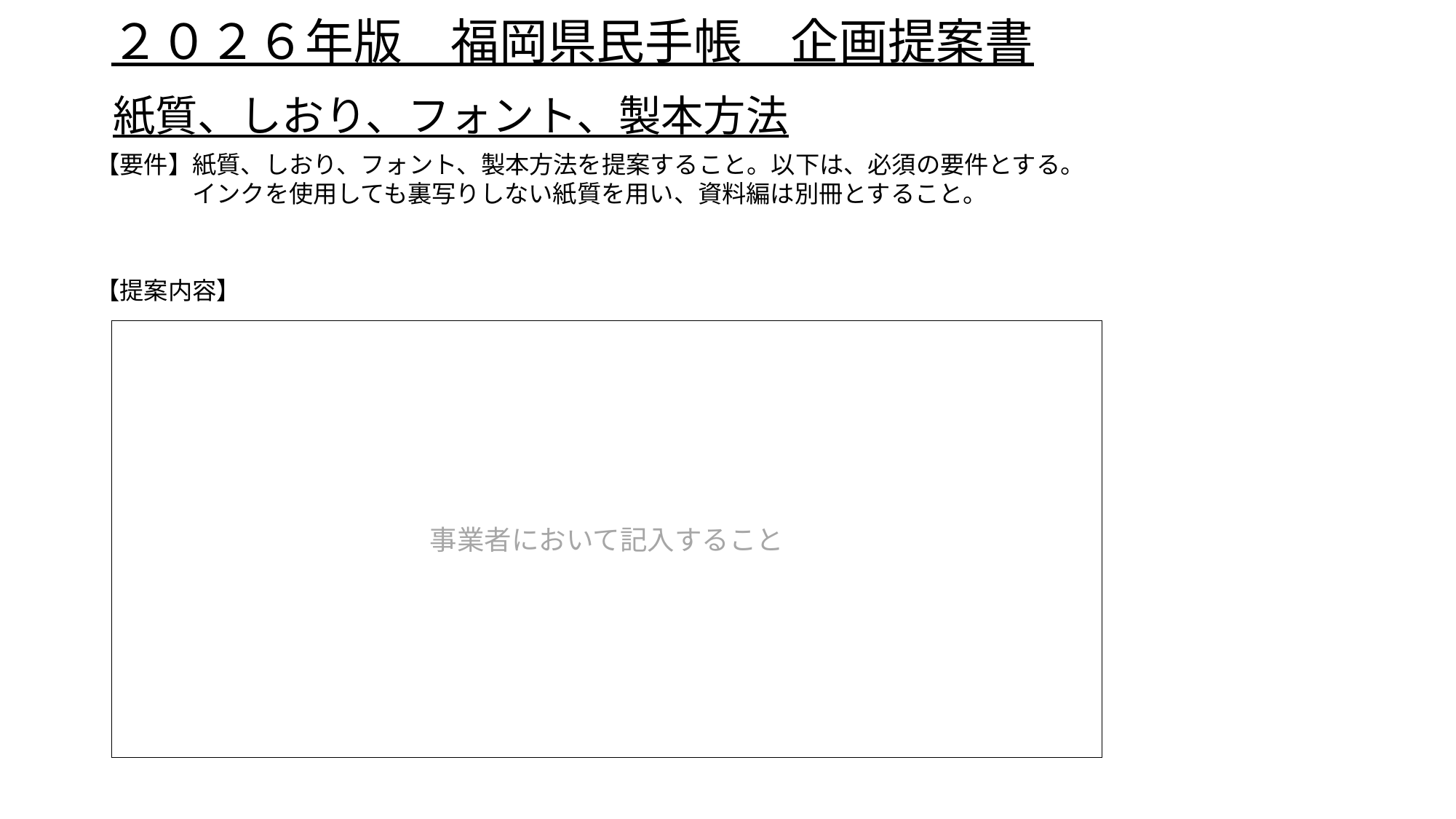

# ２０２６年版　福岡県民手帳　企画提案書
紙質、しおり、フォント、製本方法
【要件】紙質、しおり、フォント、製本方法を提案すること。以下は、必須の要件とする。
　　　　インクを使用しても裏写りしない紙質を用い、資料編は別冊とすること。
【提案内容】

事業者において記入すること